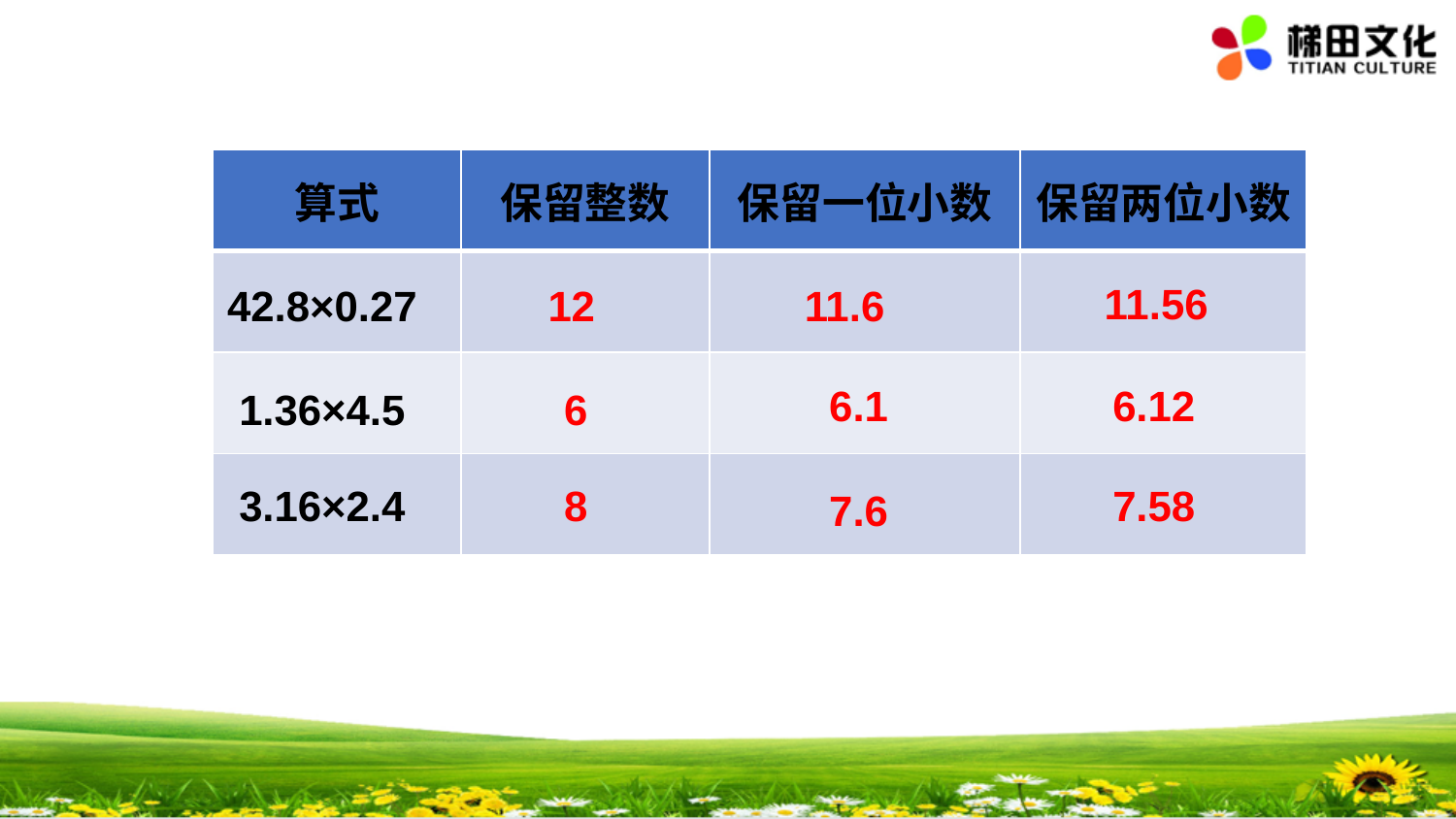

| 算式 | 保留整数 | 保留一位小数 | 保留两位小数 |
| --- | --- | --- | --- |
|  |  |  |  |
|  |  |  |  |
|  |  |  |  |
11.56
42.8×0.27
12
11.6
6.1
6.12
1.36×4.5
6
7.58
3.16×2.4
8
7.6